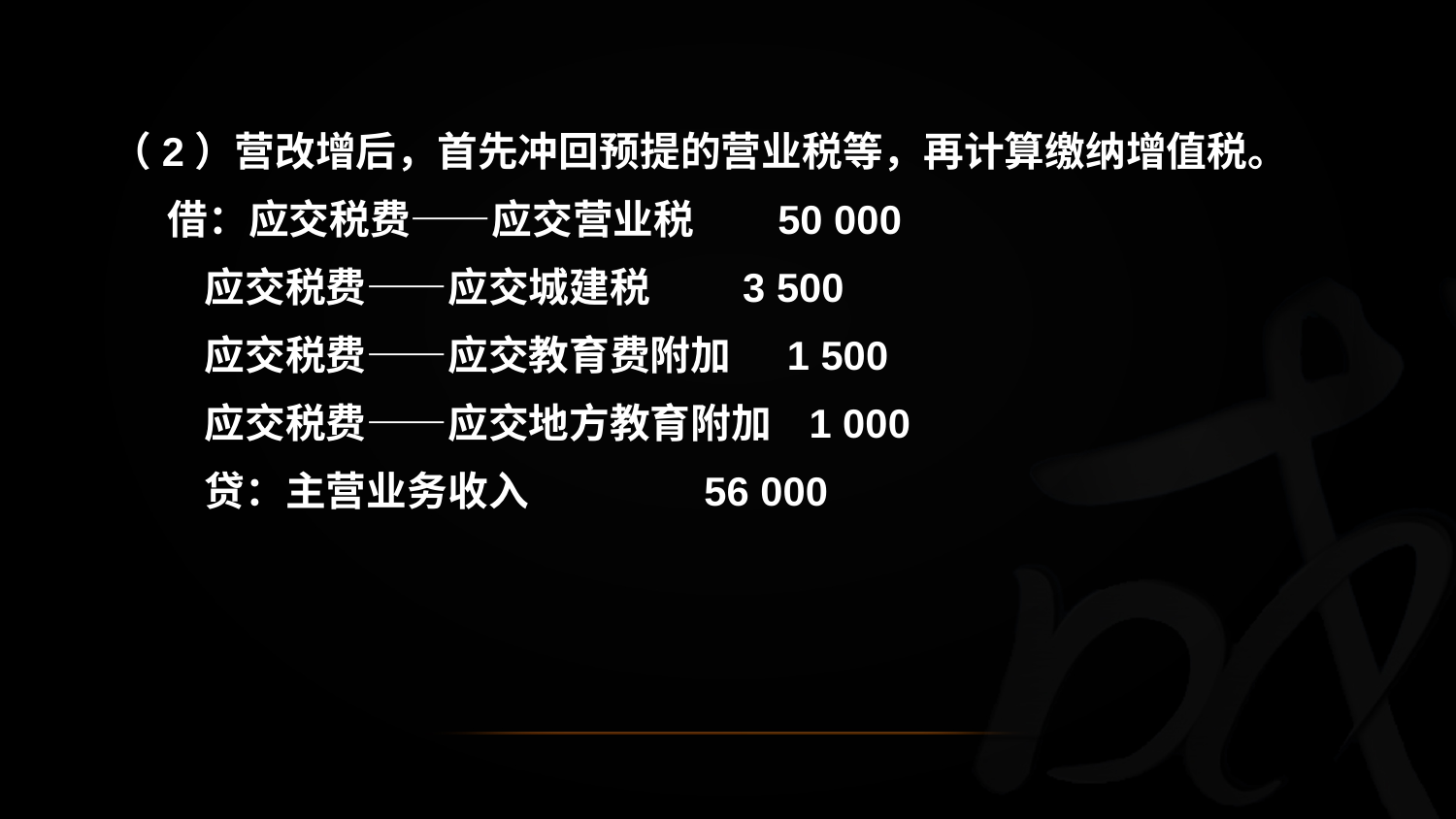

（2）营改增后，首先冲回预提的营业税等，再计算缴纳增值税。
     借：应交税费——应交营业税        50 000
         应交税费——应交城建税         3 500
         应交税费——应交教育费附加     1 500
         应交税费——应交地方教育附加   1 000
         贷：主营业务收入                  56 000